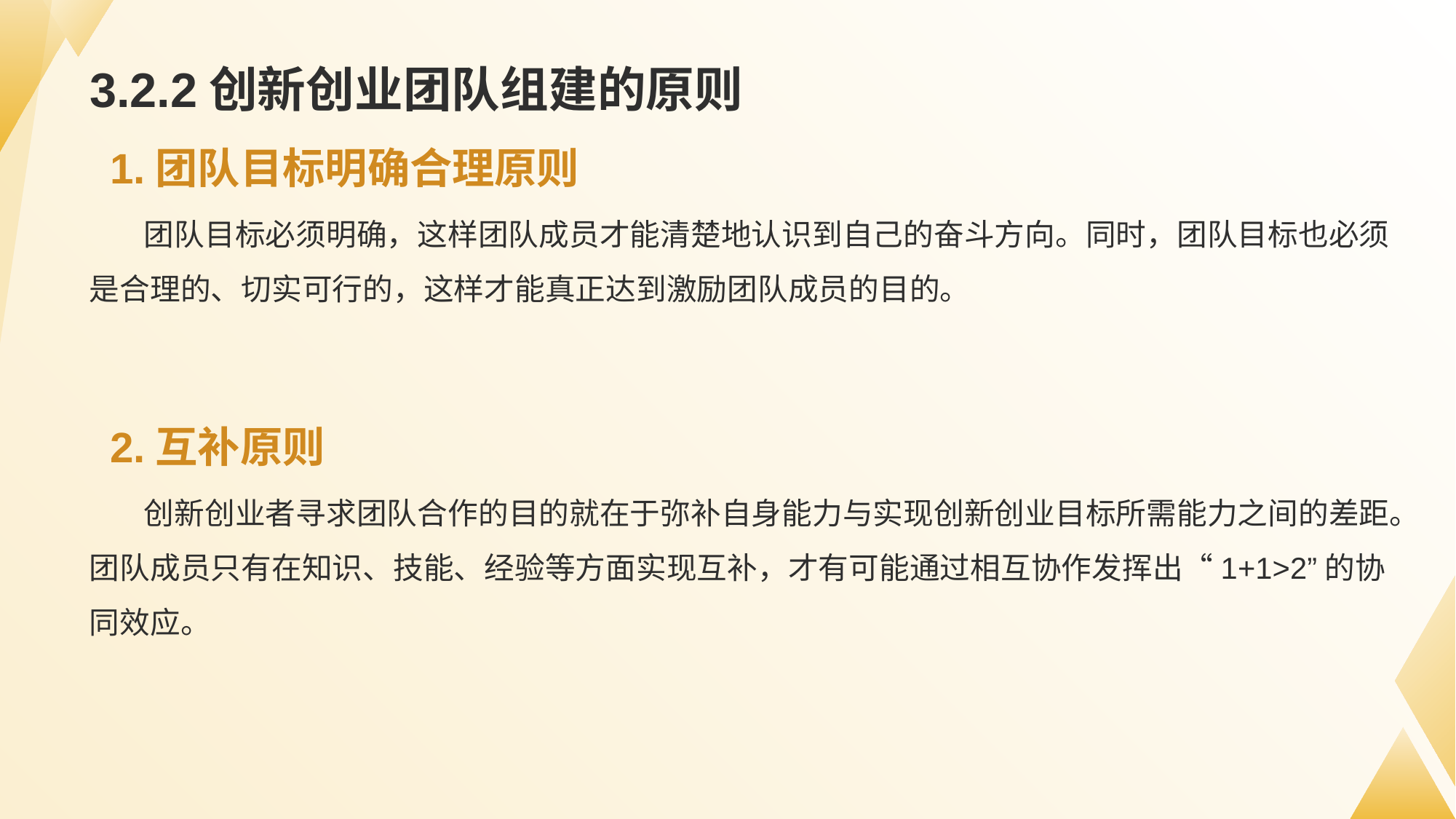

# 3.2.2创新创业团队组建的原则
1.团队目标明确合理原则
团队目标必须明确，这样团队成员才能清楚地认识到自己的奋斗方向。同时，团队目标也必须是合理的、切实可行的，这样才能真正达到激励团队成员的目的。
2.互补原则
创新创业者寻求团队合作的目的就在于弥补自身能力与实现创新创业目标所需能力之间的差距。团队成员只有在知识、技能、经验等方面实现互补，才有可能通过相互协作发挥出“1+1>2”的协同效应。